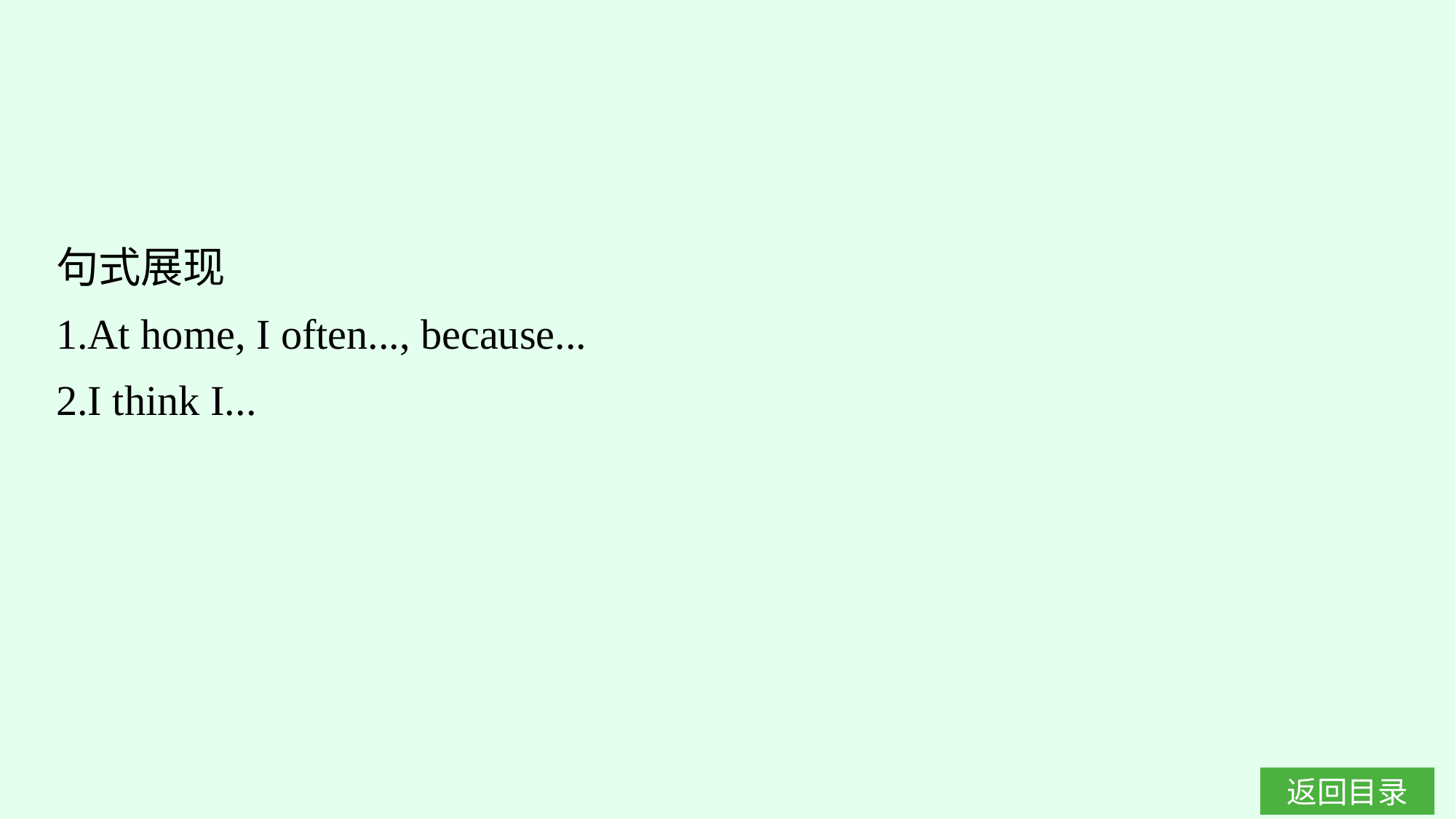

句式展现
1.At home, I often..., because...
2.I think I...